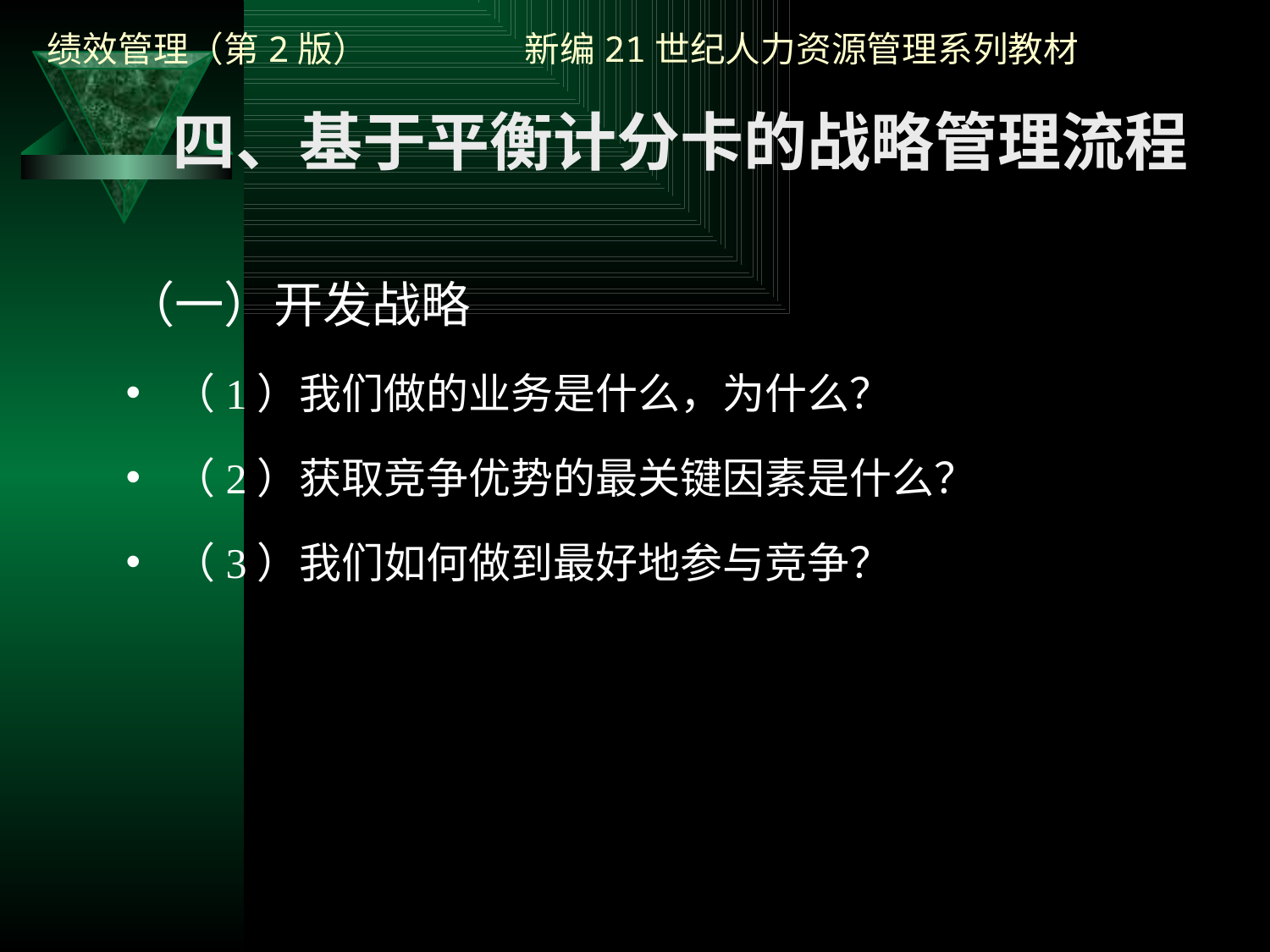

四、基于平衡计分卡的战略管理流程
（一）开发战略
（1）我们做的业务是什么，为什么？
（2）获取竞争优势的最关键因素是什么？
（3）我们如何做到最好地参与竞争？